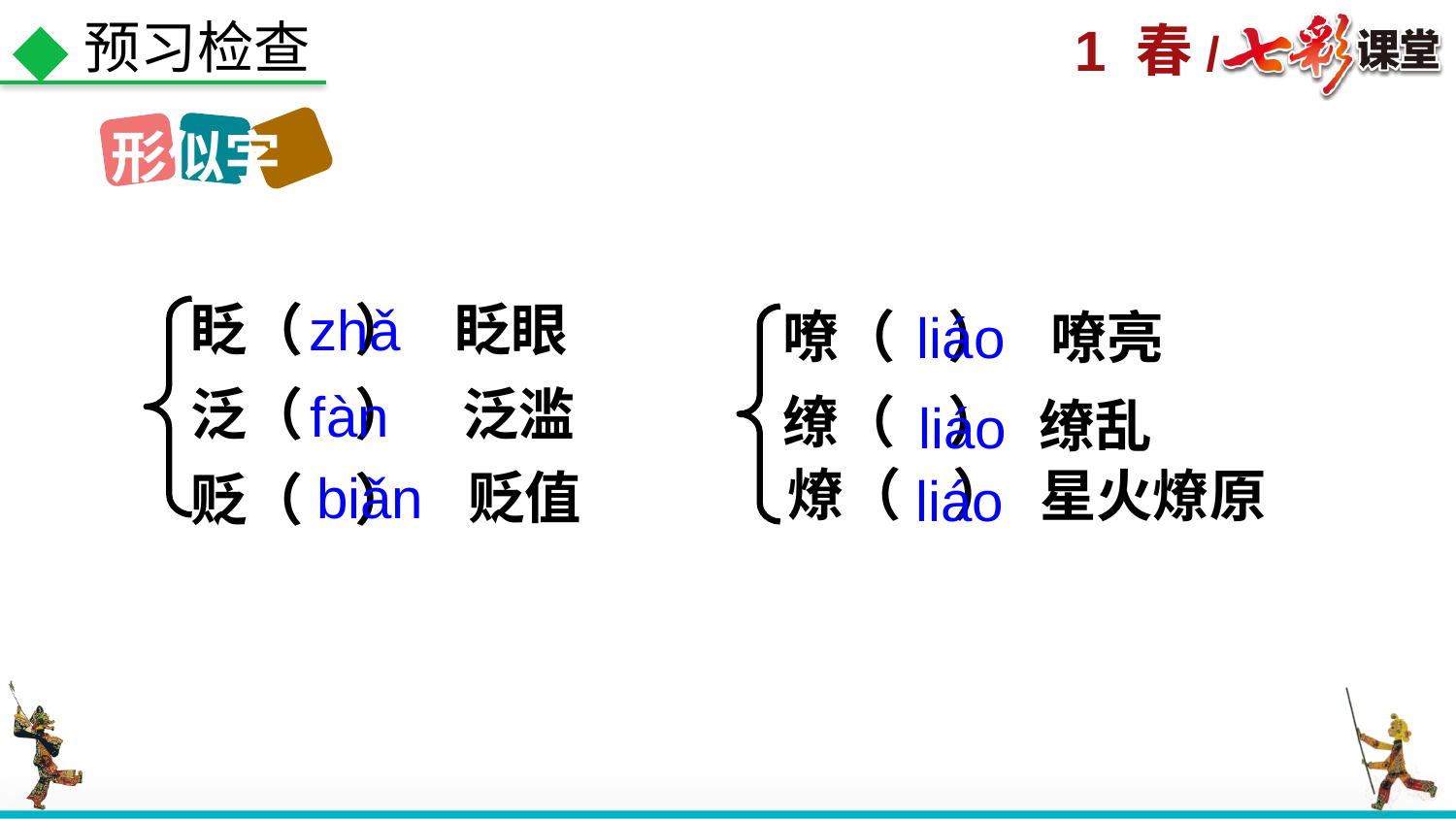

预习检查

形似字

眨（    ）
眨眼
zhǎ
嘹（    ）
liáo
嘹亮

泛（    ）
泛滥
fàn
缭（    ）
缭乱
liáo
燎（    ）
星火燎原
biǎn
贬值
贬（    ）
liáo